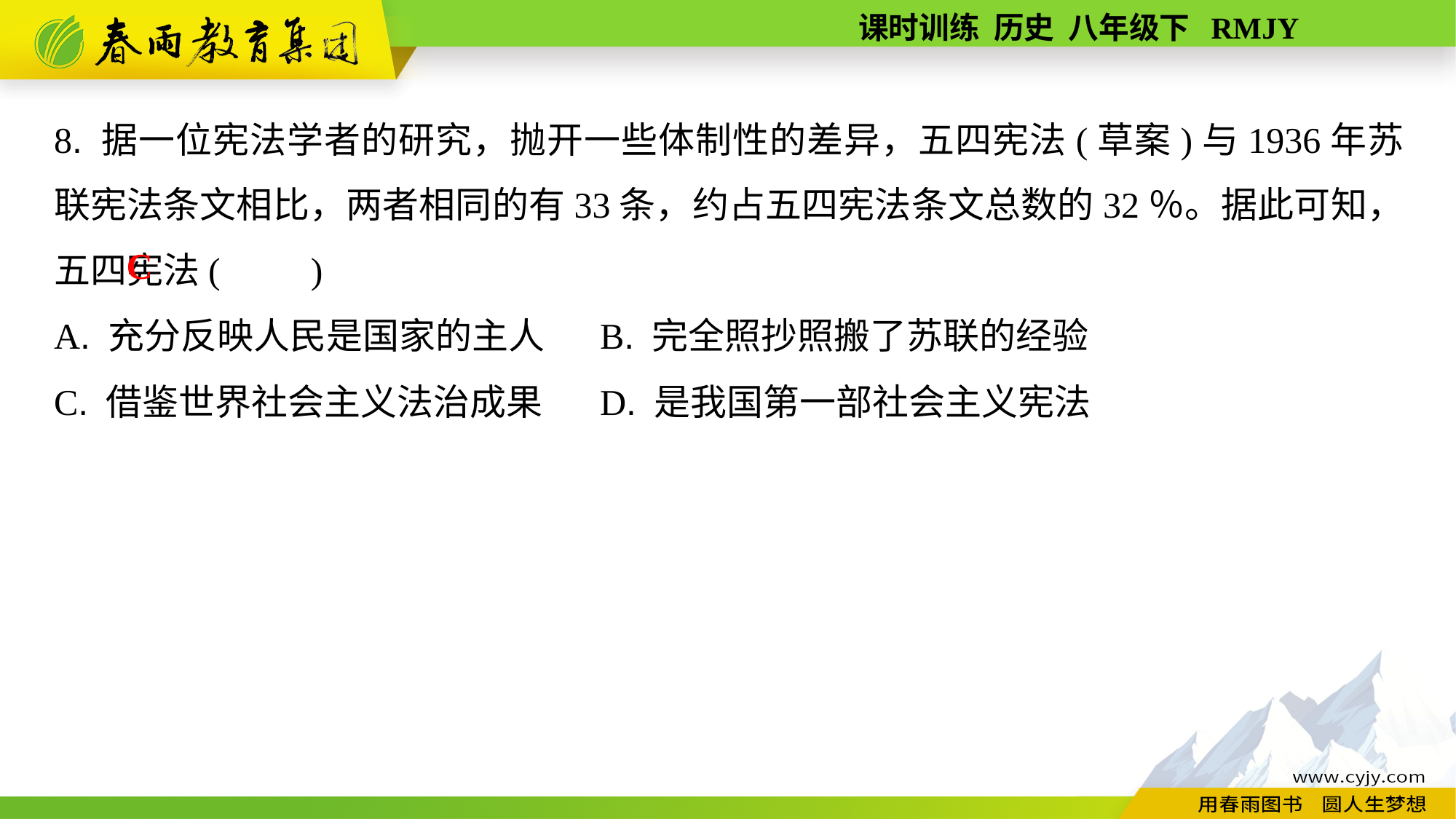

8. 据一位宪法学者的研究，抛开一些体制性的差异，五四宪法(草案)与1936年苏联宪法条文相比，两者相同的有33条，约占五四宪法条文总数的32％。据此可知，五四宪法(　　)
A. 充分反映人民是国家的主人	B. 完全照抄照搬了苏联的经验
C. 借鉴世界社会主义法治成果	D. 是我国第一部社会主义宪法
C